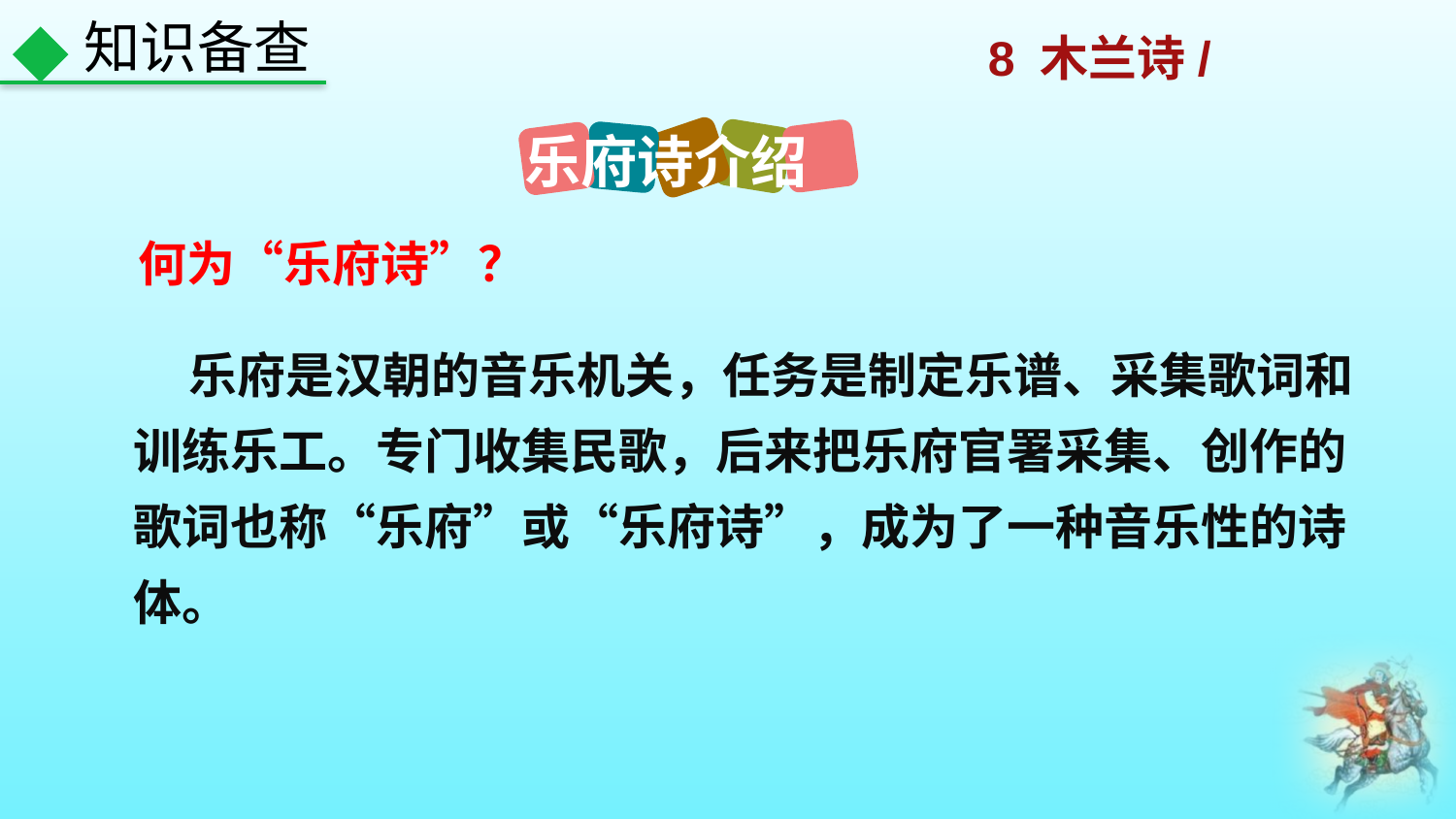

知识备查

乐府诗介绍

何为“乐府诗”？
    乐府是汉朝的音乐机关，任务是制定乐谱、采集歌词和训练乐工。专门收集民歌，后来把乐府官署采集、创作的歌词也称“乐府”或“乐府诗”，成为了一种音乐性的诗体。